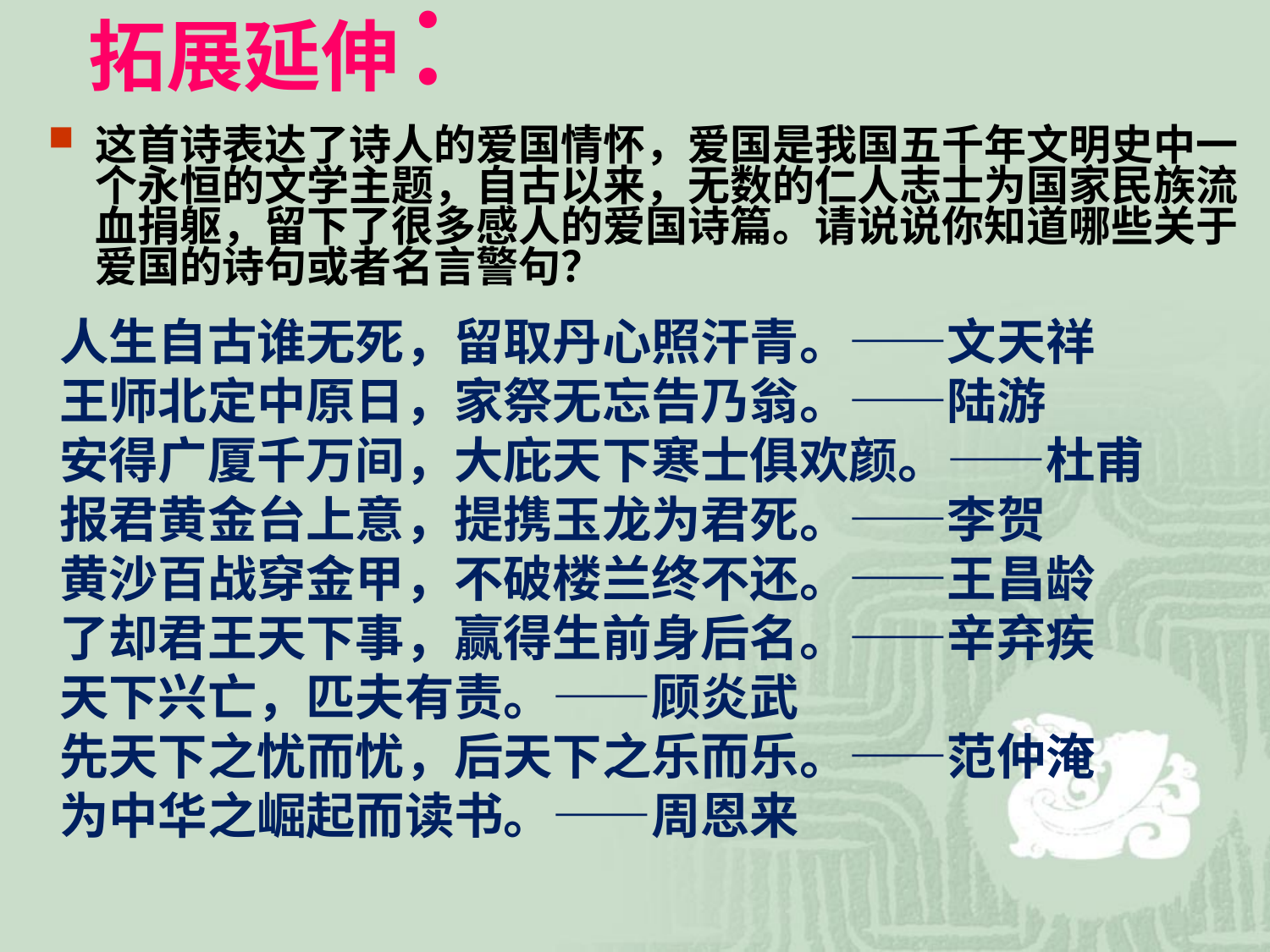

# 拓展延伸：
这首诗表达了诗人的爱国情怀，爱国是我国五千年文明史中一个永恒的文学主题，自古以来，无数的仁人志士为国家民族流血捐躯，留下了很多感人的爱国诗篇。请说说你知道哪些关于爱国的诗句或者名言警句？
人生自古谁无死，留取丹心照汗青。——文天祥
王师北定中原日，家祭无忘告乃翁。——陆游
安得广厦千万间，大庇天下寒士俱欢颜。——杜甫
报君黄金台上意，提携玉龙为君死。——李贺
黄沙百战穿金甲，不破楼兰终不还。——王昌龄
了却君王天下事，赢得生前身后名。——辛弃疾
天下兴亡，匹夫有责。——顾炎武
先天下之忧而忧，后天下之乐而乐。——范仲淹
为中华之崛起而读书。——周恩来